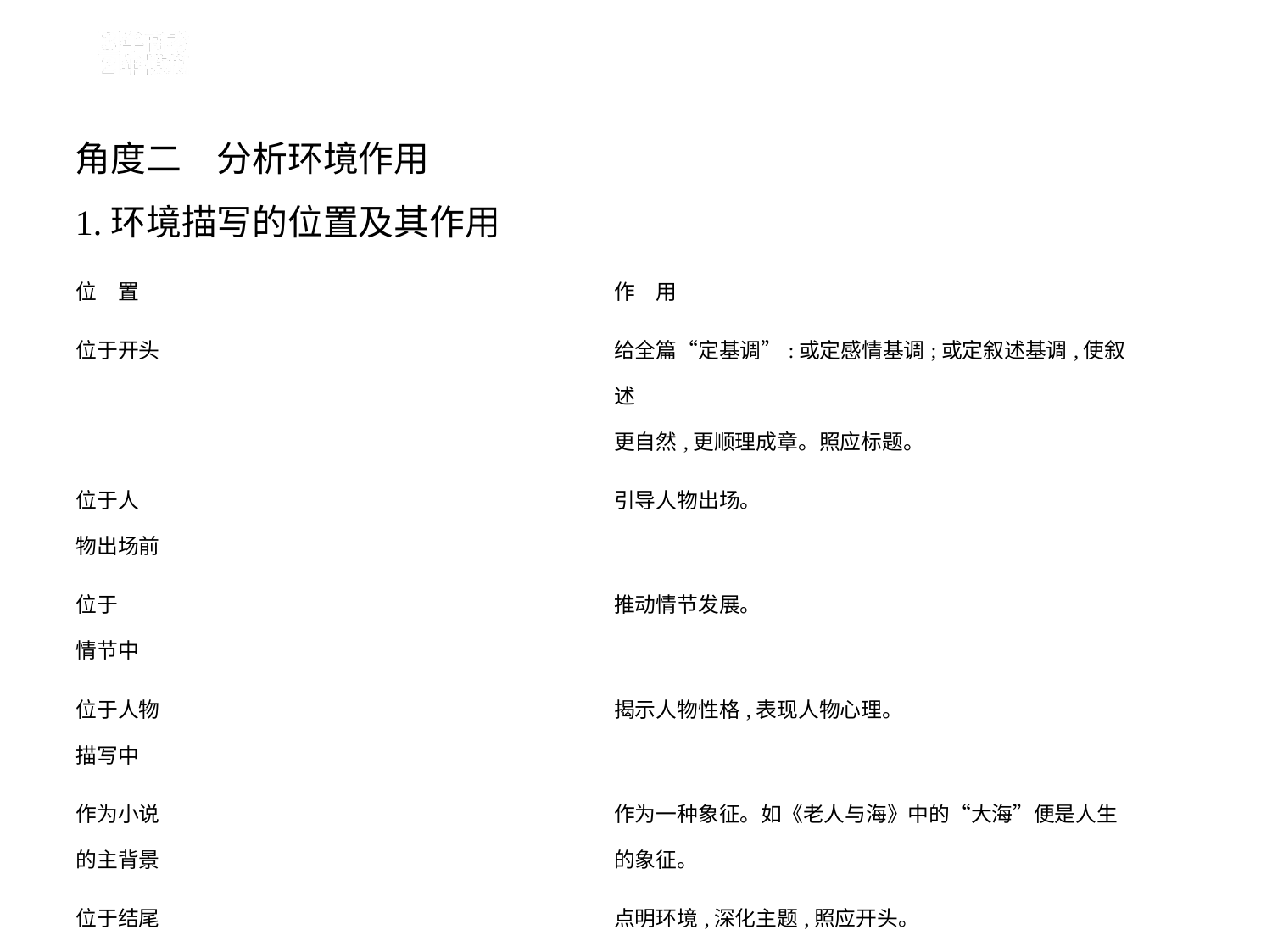

角度二　分析环境作用
1.环境描写的位置及其作用
| 位　置 | 作　用 |
| --- | --- |
| 位于开头 | 给全篇“定基调”:或定感情基调;或定叙述基调,使叙述 更自然,更顺理成章。照应标题。 |
| 位于人 物出场前 | 引导人物出场。 |
| 位于 情节中 | 推动情节发展。 |
| 位于人物 描写中 | 揭示人物性格,表现人物心理。 |
| 作为小说 的主背景 | 作为一种象征。如《老人与海》中的“大海”便是人生 的象征。 |
| 位于结尾 | 点明环境,深化主题,照应开头。 |